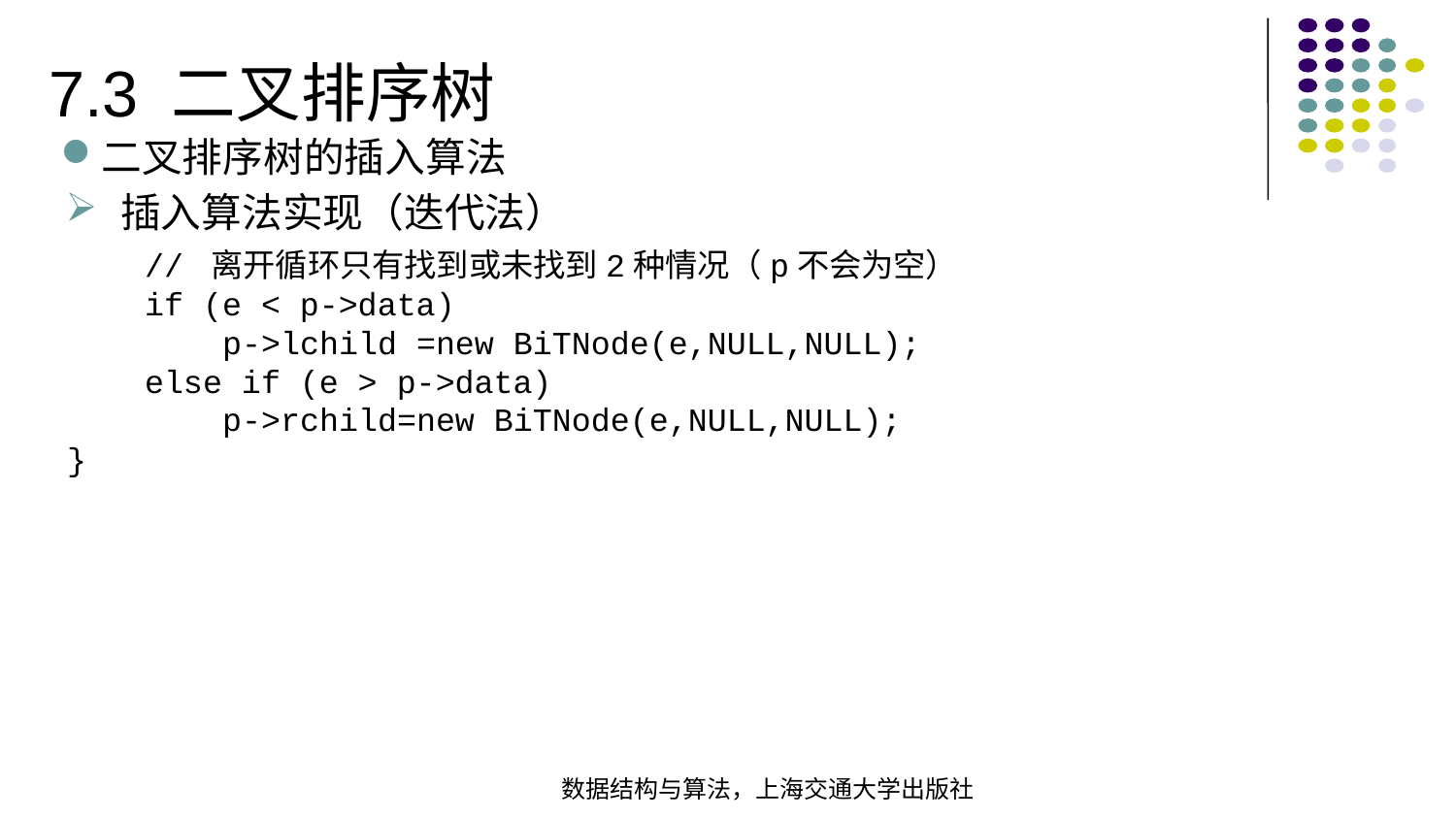

7.3 二叉排序树
二叉排序树的插入算法
插入算法实现（迭代法）
    // 离开循环只有找到或未找到2种情况（p不会为空）    if (e < p->data)        p->lchild =new BiTNode(e,NULL,NULL);    else if (e > p->data)        p->rchild=new BiTNode(e,NULL,NULL);
}